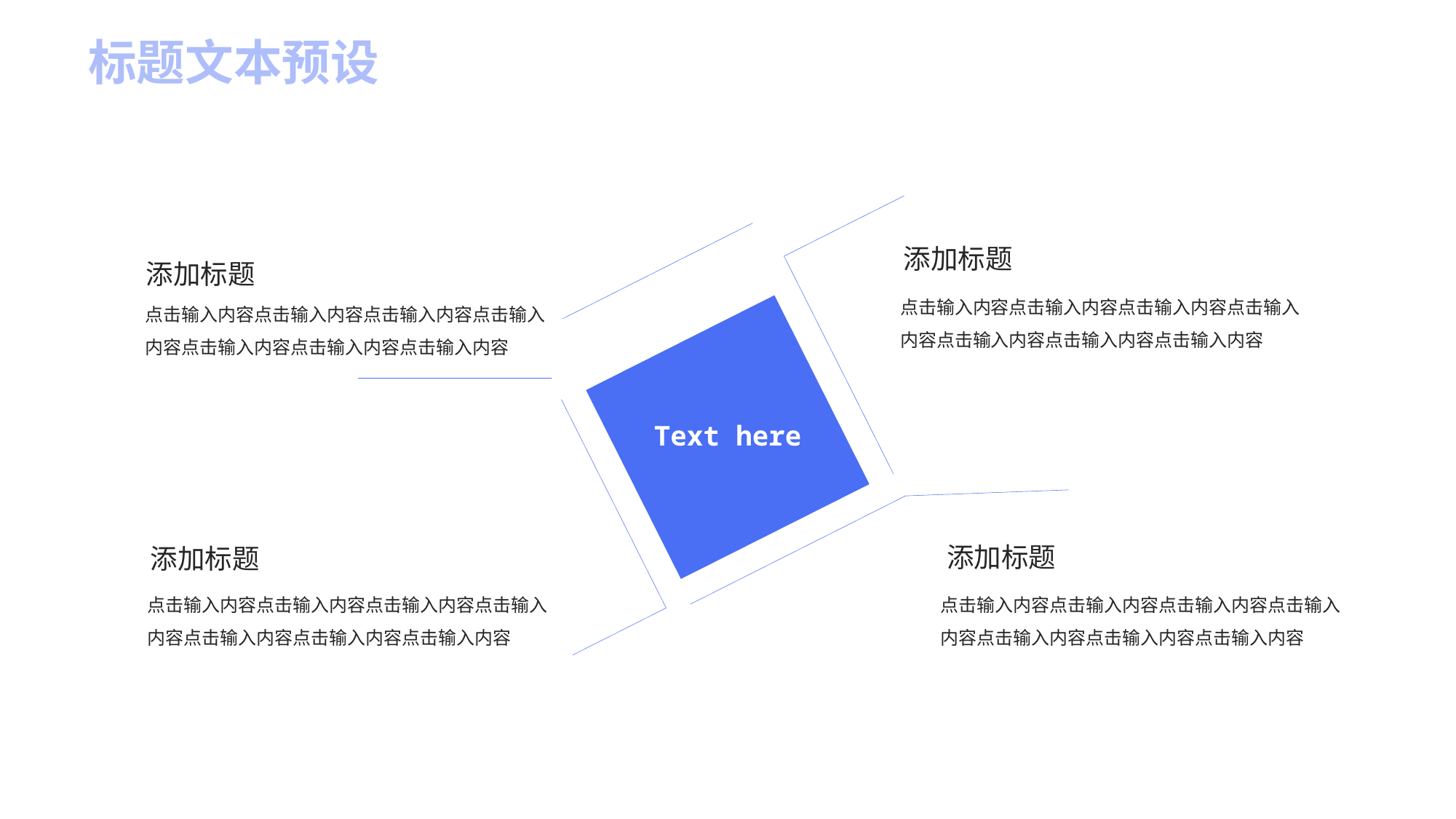

标题文本预设

Text here

添加标题
添加标题
点击输入内容点击输入内容点击输入内容点击输入
内容点击输入内容点击输入内容点击输入内容
点击输入内容点击输入内容点击输入内容点击输入
内容点击输入内容点击输入内容点击输入内容
添加标题
添加标题
点击输入内容点击输入内容点击输入内容点击输入
内容点击输入内容点击输入内容点击输入内容
点击输入内容点击输入内容点击输入内容点击输入
内容点击输入内容点击输入内容点击输入内容